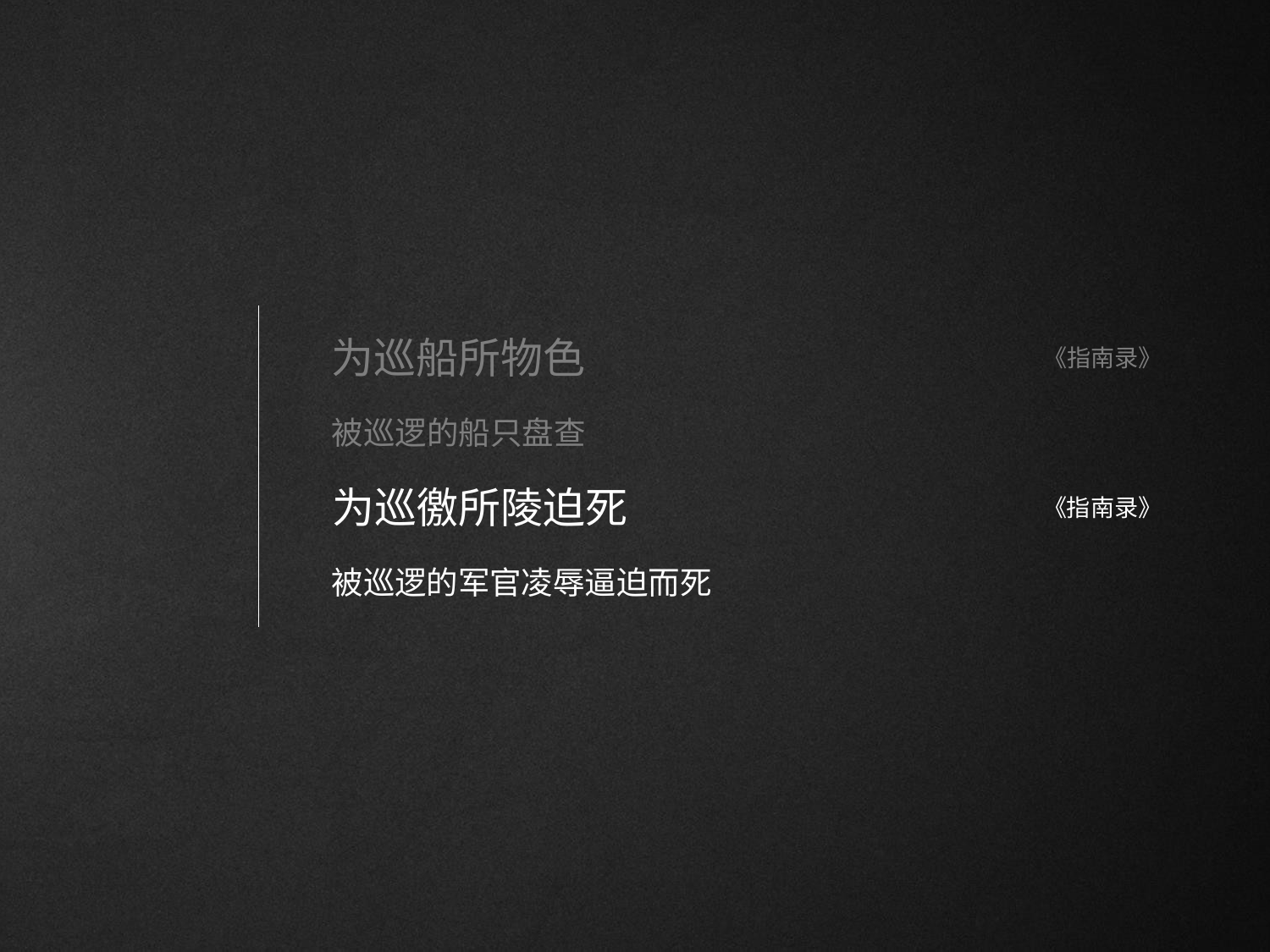

# 为巡船所物色
《指南录》
被巡逻的船只盘查
为巡徼所陵迫死
被巡逻的军官凌辱逼迫而死
《指南录》